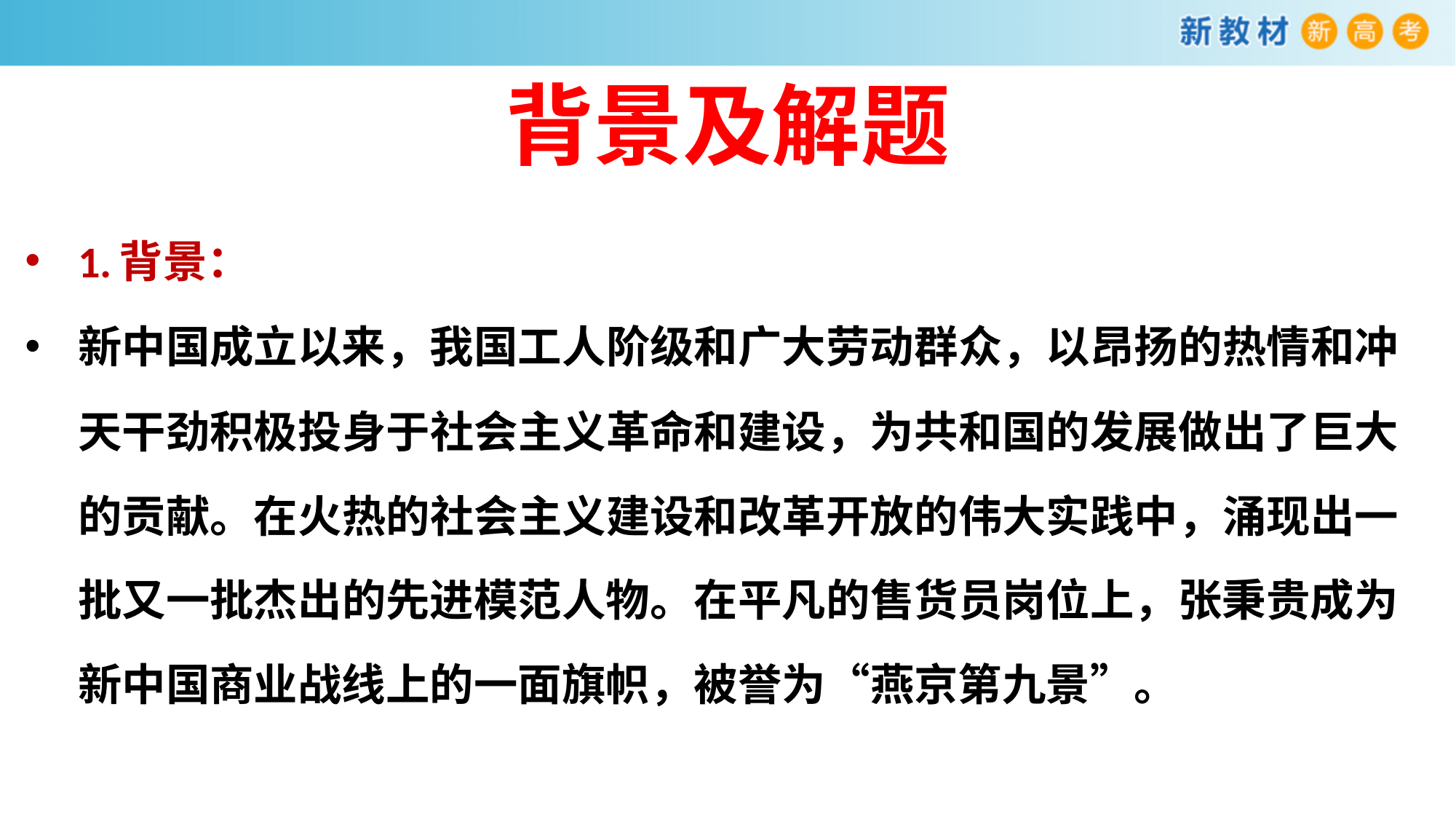

# 背景及解题
1.背景：
新中国成立以来，我国工人阶级和广大劳动群众，以昂扬的热情和冲天干劲积极投身于社会主义革命和建设，为共和国的发展做出了巨大的贡献。在火热的社会主义建设和改革开放的伟大实践中，涌现出一批又一批杰出的先进模范人物。在平凡的售货员岗位上，张秉贵成为新中国商业战线上的一面旗帜，被誉为“燕京第九景”。